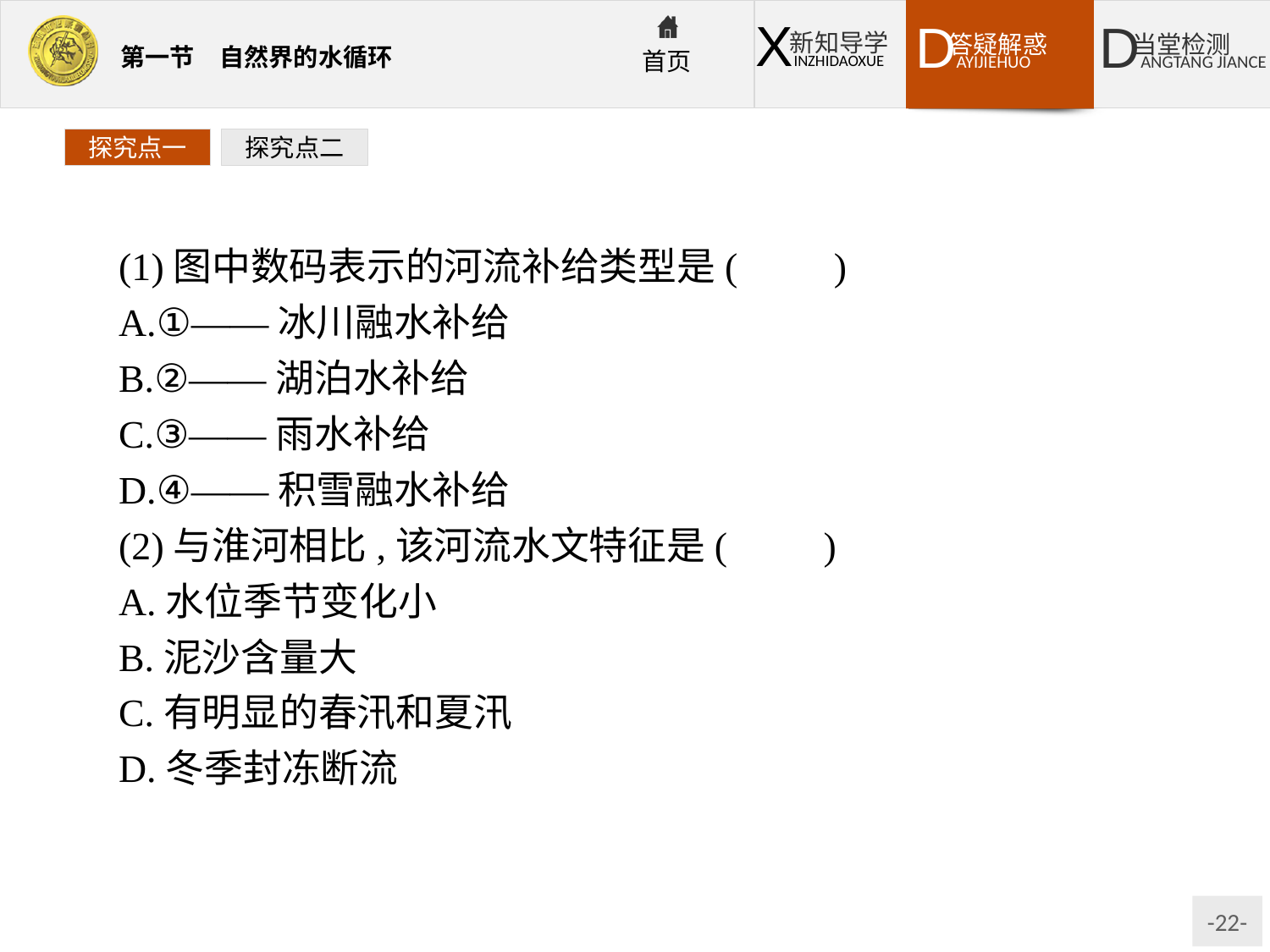

探究点一
探究点二
(1)图中数码表示的河流补给类型是(　　)
A.①——冰川融水补给
B.②——湖泊水补给
C.③——雨水补给
D.④——积雪融水补给
(2)与淮河相比,该河流水文特征是(　　)
A.水位季节变化小
B.泥沙含量大
C.有明显的春汛和夏汛
D.冬季封冻断流